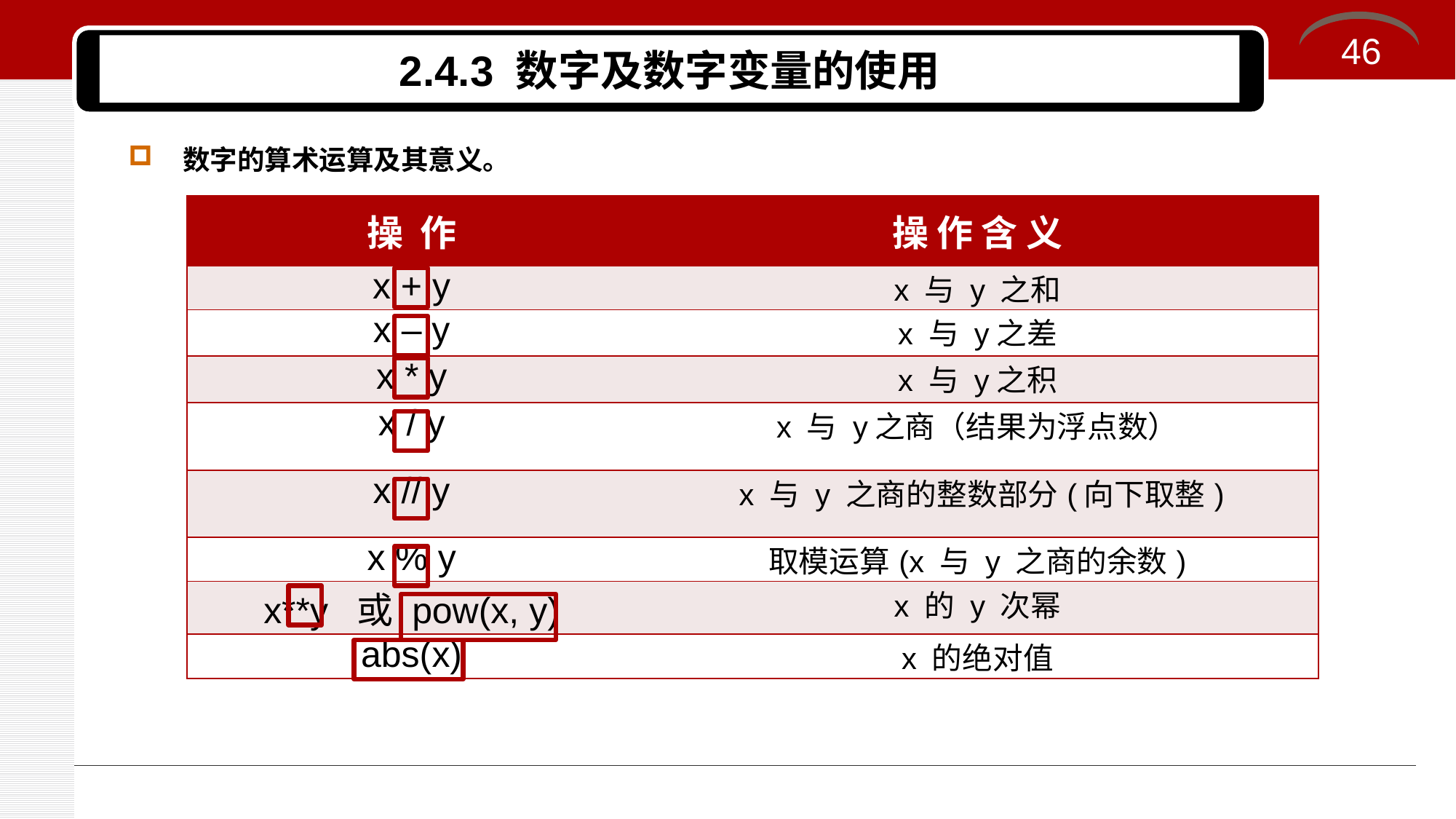

46
# 2.4.3 数字及数字变量的使用
数字的算术运算及其意义。

| 操 作 | 操 作 含 义 |
| --- | --- |
| x + y | x 与 y 之和 |
| x – y | x 与 y之差 |
| x \* y | x 与 y之积 |
| x / y | x 与 y之商（结果为浮点数） |
| x // y | x 与 y 之商的整数部分(向下取整) |
| x % y | 取模运算(x 与 y 之商的余数) |
| x\*\*y 或 pow(x, y) | x 的 y 次幂 |
| abs(x) | x 的绝对值 |